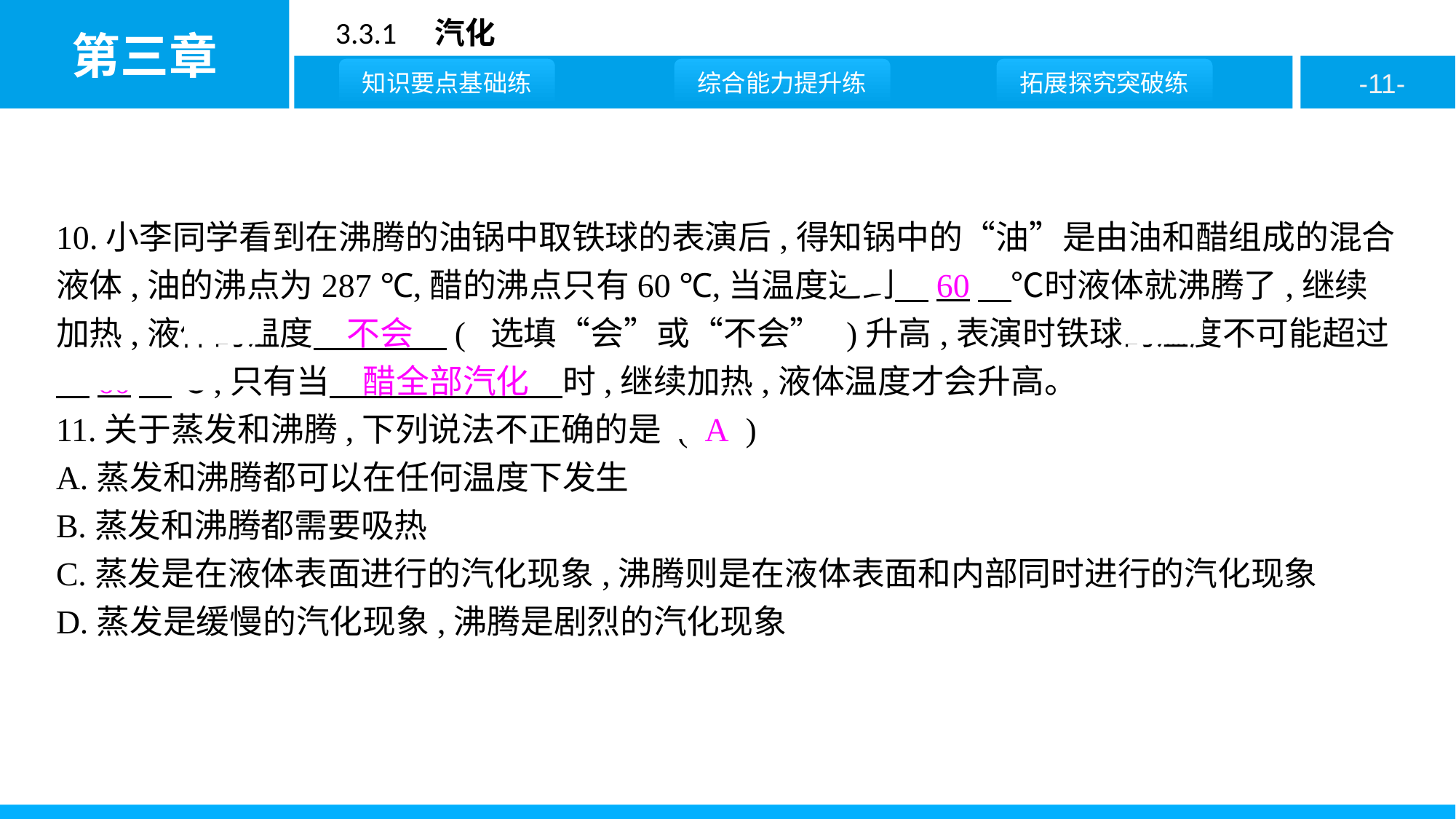

10.小李同学看到在沸腾的油锅中取铁球的表演后,得知锅中的“油”是由油和醋组成的混合液体,油的沸点为287 ℃,醋的沸点只有60 ℃,当温度达到　60　℃时液体就沸腾了,继续加热,液体的温度　不会　(  选填“会”或“不会”  )升高,表演时铁球的温度不可能超过　60　℃,只有当　醋全部汽化　时,继续加热,液体温度才会升高。
11.关于蒸发和沸腾,下列说法不正确的是 (  A  )
A.蒸发和沸腾都可以在任何温度下发生
B.蒸发和沸腾都需要吸热
C.蒸发是在液体表面进行的汽化现象,沸腾则是在液体表面和内部同时进行的汽化现象
D.蒸发是缓慢的汽化现象,沸腾是剧烈的汽化现象